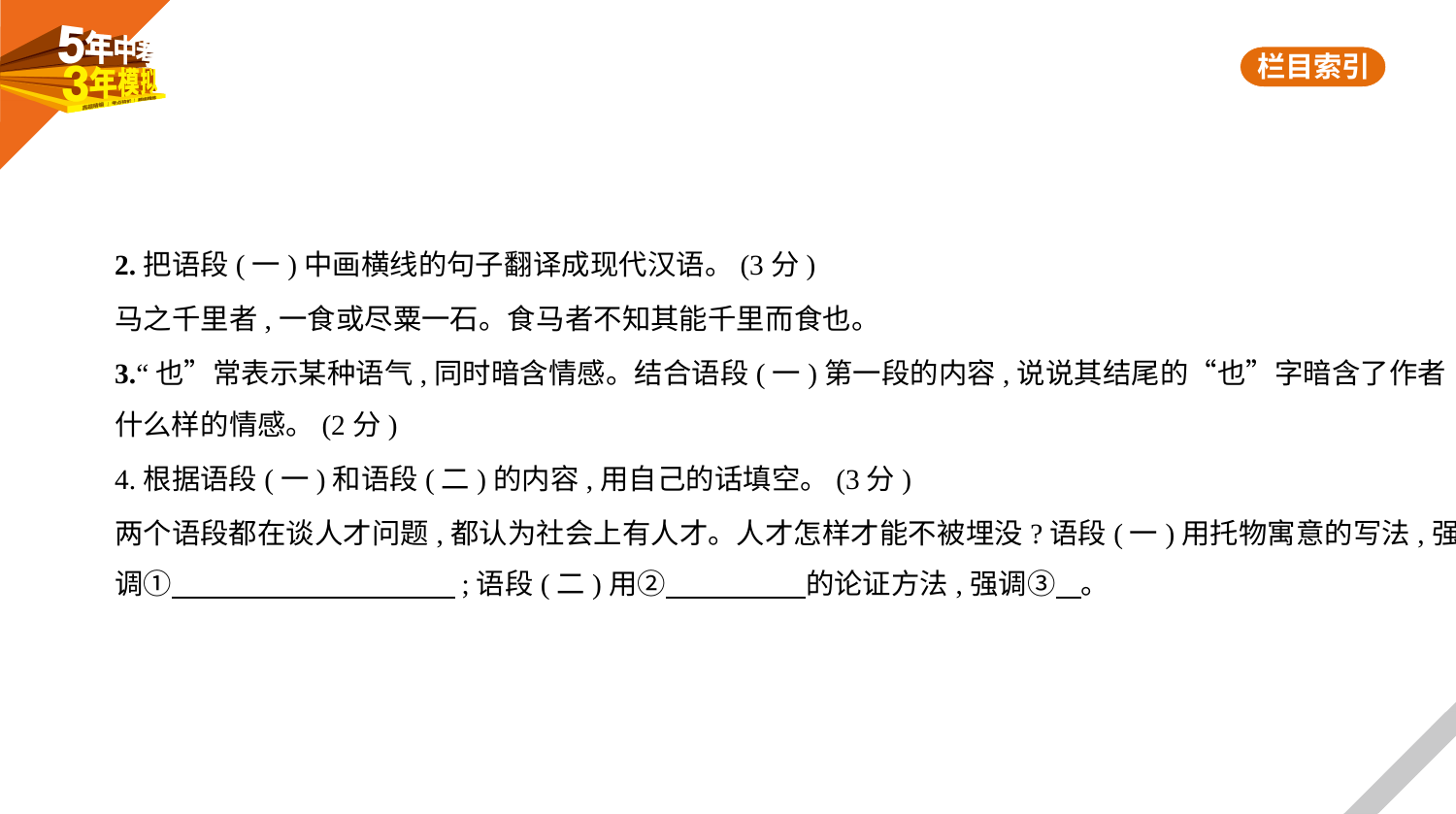

2.把语段(一)中画横线的句子翻译成现代汉语。(3分)
马之千里者,一食或尽粟一石。食马者不知其能千里而食也。
3.“也”常表示某种语气,同时暗含情感。结合语段(一)第一段的内容,说说其结尾的“也”字暗含了作者
什么样的情感。(2分)
4.根据语段(一)和语段(二)的内容,用自己的话填空。(3分)
两个语段都在谈人才问题,都认为社会上有人才。人才怎样才能不被埋没?语段(一)用托物寓意的写法,强
调①　　　　　　　　　    ;语段(二)用②　　　　    的论证方法,强调③    。